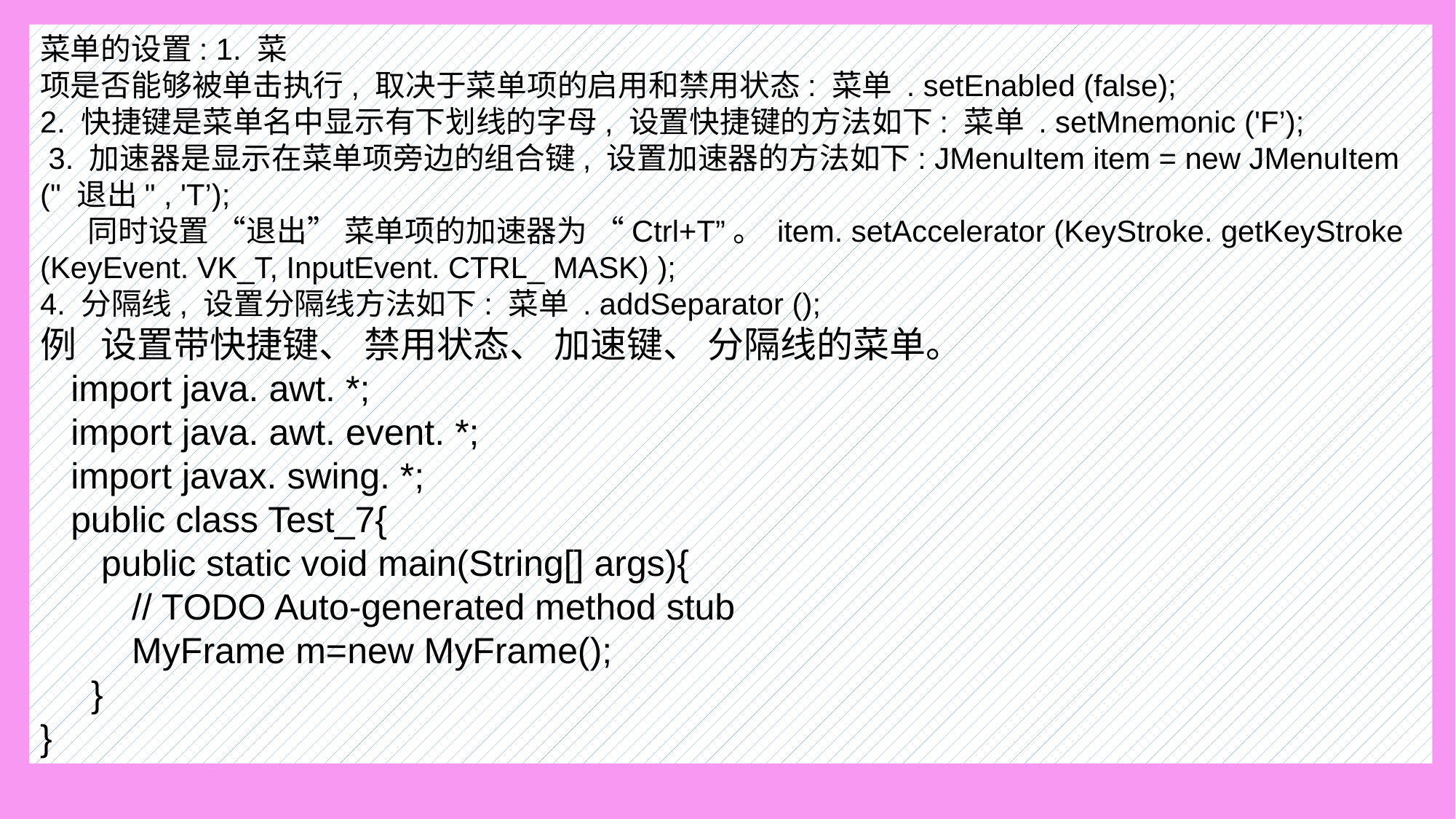

菜单的设置: 1. 菜
项是否能够被单击执行, 取决于菜单项的启用和禁用状态: 菜单 . setEnabled (false);
2. 快捷键是菜单名中显示有下划线的字母, 设置快捷键的方法如下: 菜单 . setMnemonic ('F’);
 3. 加速器是显示在菜单项旁边的组合键, 设置加速器的方法如下: JMenuItem item = new JMenuItem (" 退出" , 'T’);
      同时设置 “退出” 菜单项的加速器为 “Ctrl+T”。 item. setAccelerator (KeyStroke. getKeyStroke (KeyEvent. VK_T, InputEvent. CTRL_ MASK) );
4. 分隔线, 设置分隔线方法如下: 菜单 . addSeparator ();
例   设置带快捷键、 禁用状态、 加速键、 分隔线的菜单。
   import java. awt. *;
   import java. awt. event. *;
   import javax. swing. *;
   public class Test_7{
      public static void main(String[] args){
         // TODO Auto-generated method stub
         MyFrame m=new MyFrame();
     }
}